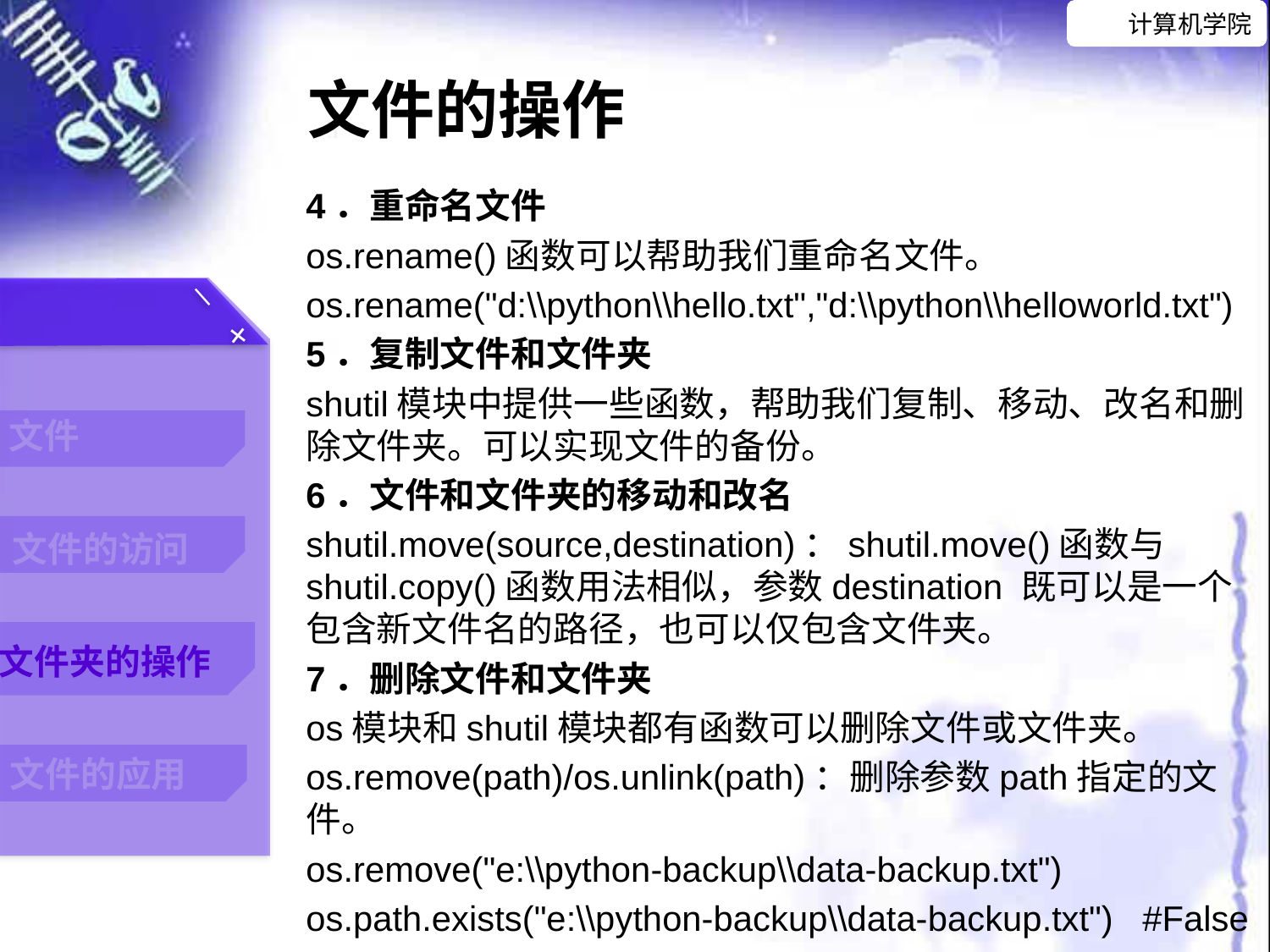

文件的操作
4．重命名文件
os.rename()函数可以帮助我们重命名文件。
os.rename("d:\\python\\hello.txt","d:\\python\\helloworld.txt")
5．复制文件和文件夹
shutil模块中提供一些函数，帮助我们复制、移动、改名和删除文件夹。可以实现文件的备份。
6．文件和文件夹的移动和改名
shutil.move(source,destination)：shutil.move()函数与shutil.copy()函数用法相似，参数destination 既可以是一个包含新文件名的路径，也可以仅包含文件夹。
7．删除文件和文件夹
os模块和shutil模块都有函数可以删除文件或文件夹。
os.remove(path)/os.unlink(path)：删除参数path指定的文件。
os.remove("e:\\python-backup\\data-backup.txt")
os.path.exists("e:\\python-backup\\data-backup.txt")   #False